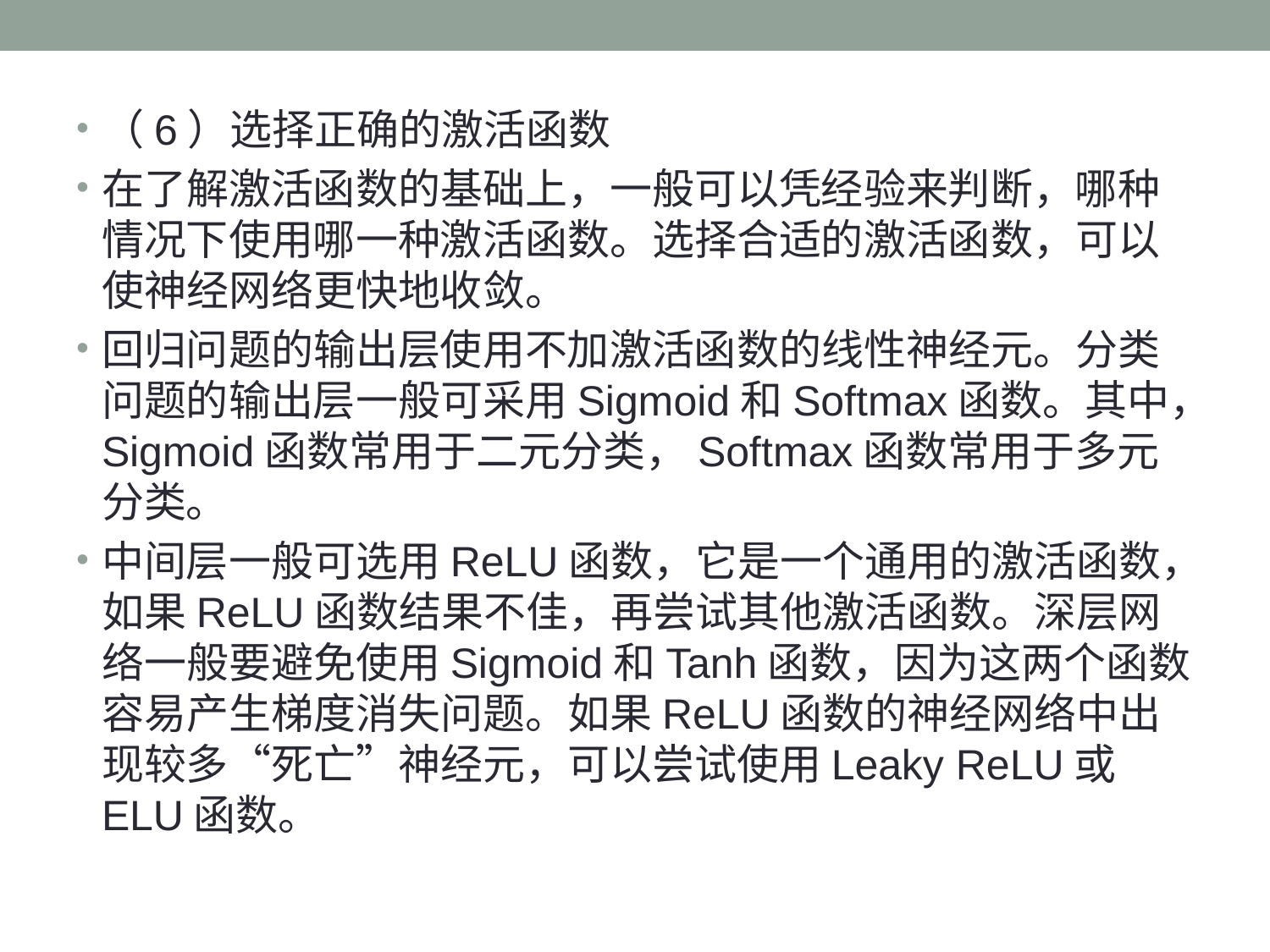

（6）选择正确的激活函数
在了解激活函数的基础上，一般可以凭经验来判断，哪种情况下使用哪一种激活函数。选择合适的激活函数，可以使神经网络更快地收敛。
回归问题的输出层使用不加激活函数的线性神经元。分类问题的输出层一般可采用Sigmoid和Softmax函数。其中，Sigmoid函数常用于二元分类，Softmax函数常用于多元分类。
中间层一般可选用ReLU函数，它是一个通用的激活函数，如果ReLU函数结果不佳，再尝试其他激活函数。深层网络一般要避免使用Sigmoid和Tanh函数，因为这两个函数容易产生梯度消失问题。如果ReLU函数的神经网络中出现较多“死亡”神经元，可以尝试使用Leaky ReLU或ELU函数。